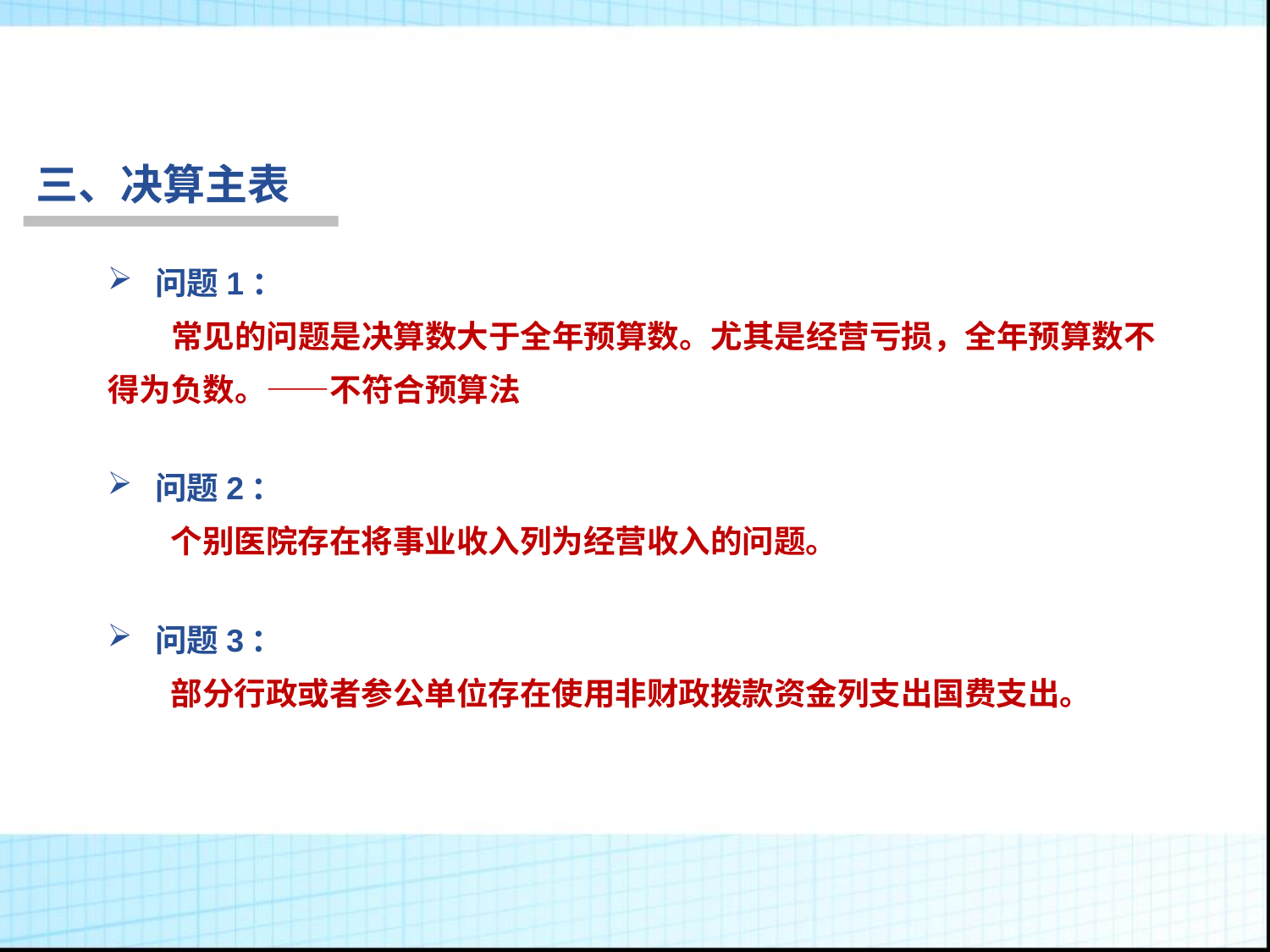

三、决算主表

问题1：
常见的问题是决算数大于全年预算数。尤其是经营亏损，全年预算数不得为负数。——不符合预算法

行为税
问题2：
个别医院存在将事业收入列为经营收入的问题。

问题3：
部分行政或者参公单位存在使用非财政拨款资金列支出国费支出。